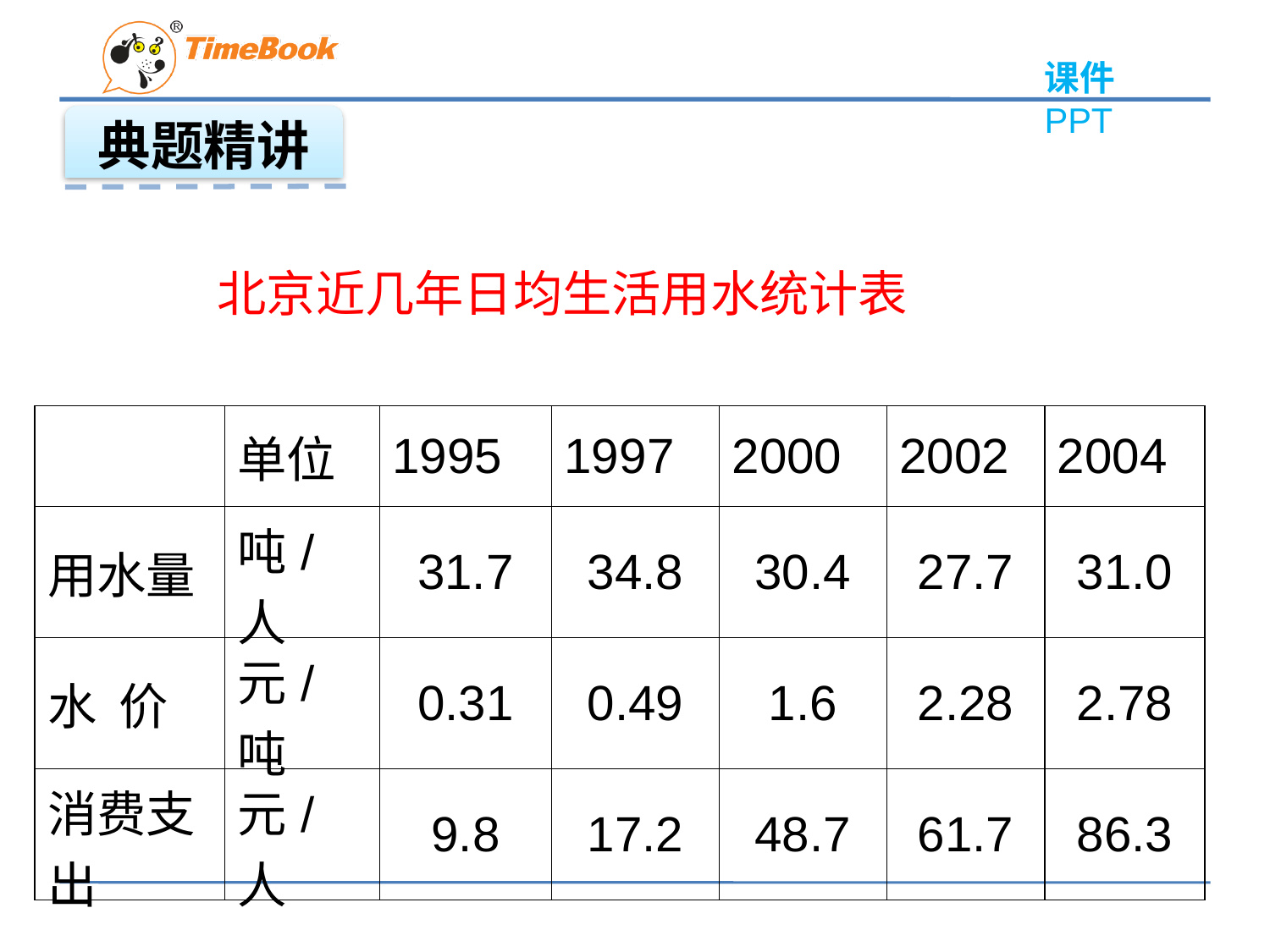

典题精讲
北京近几年日均生活用水统计表

|  | 单位 | 1995 | 1997 | 2000 | 2002 | 2004 |
| --- | --- | --- | --- | --- | --- | --- |
| 用水量 | 吨/人 | 31.7 | 34.8 | 30.4 | 27.7 | 31.0 |
| 水  价 | 元/吨 | 0.31 | 0.49 | 1.6 | 2.28 | 2.78 |
| 消费支出 | 元/人 | 9.8 | 17.2 | 48.7 | 61.7 | 86.3 |